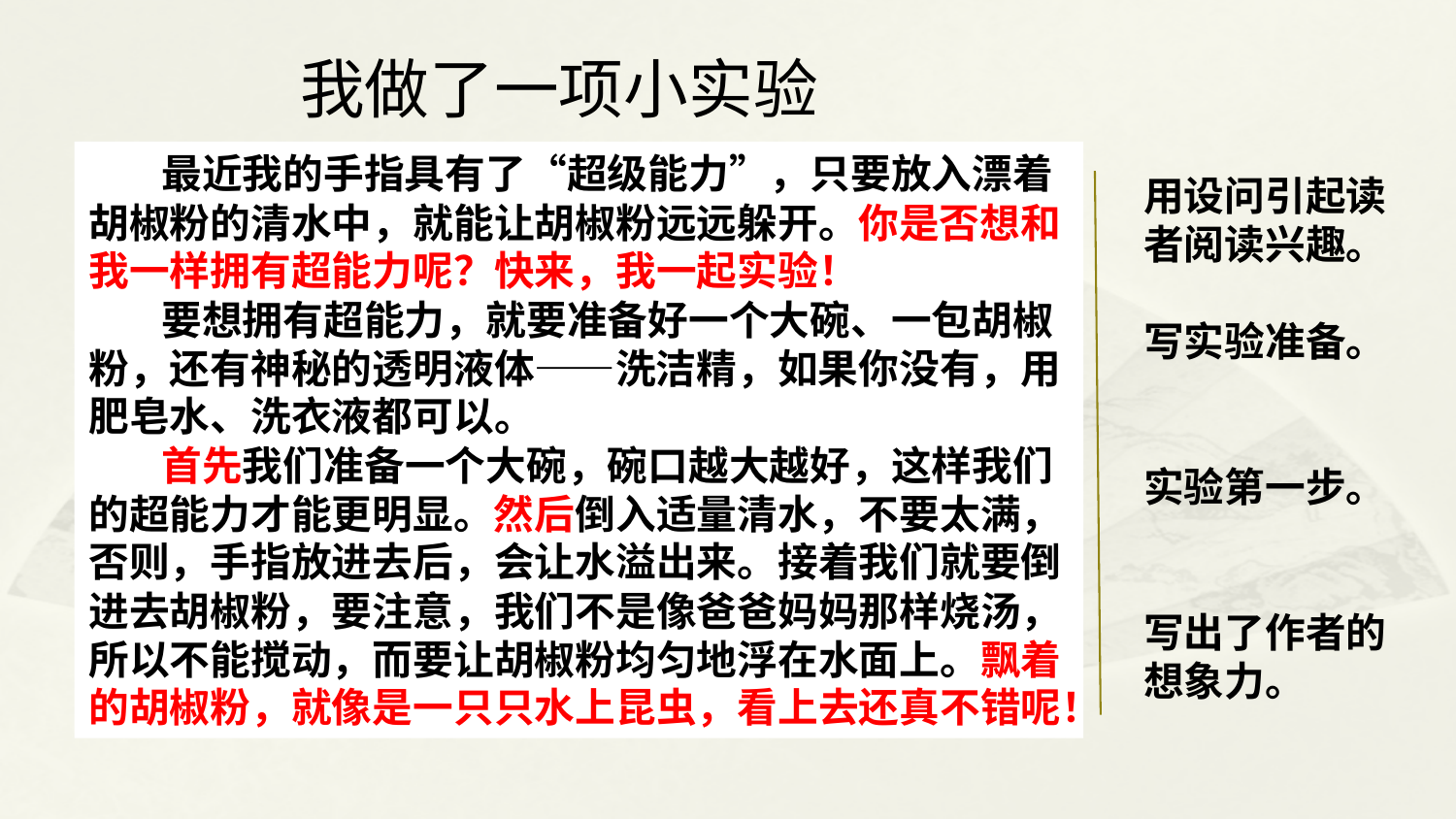

我做了一项小实验
最近我的手指具有了“超级能力”，只要放入漂着胡椒粉的清水中，就能让胡椒粉远远躲开。你是否想和我一样拥有超能力呢？快来，我一起实验！
要想拥有超能力，就要准备好一个大碗、一包胡椒粉，还有神秘的透明液体——洗洁精，如果你没有，用肥皂水、洗衣液都可以。
首先我们准备一个大碗，碗口越大越好，这样我们的超能力才能更明显。然后倒入适量清水，不要太满，否则，手指放进去后，会让水溢出来。接着我们就要倒进去胡椒粉，要注意，我们不是像爸爸妈妈那样烧汤，所以不能搅动，而要让胡椒粉均匀地浮在水面上。飘着的胡椒粉，就像是一只只水上昆虫，看上去还真不错呢！
用设问引起读者阅读兴趣。

写实验准备。

实验第一步。

写出了作者的想象力。